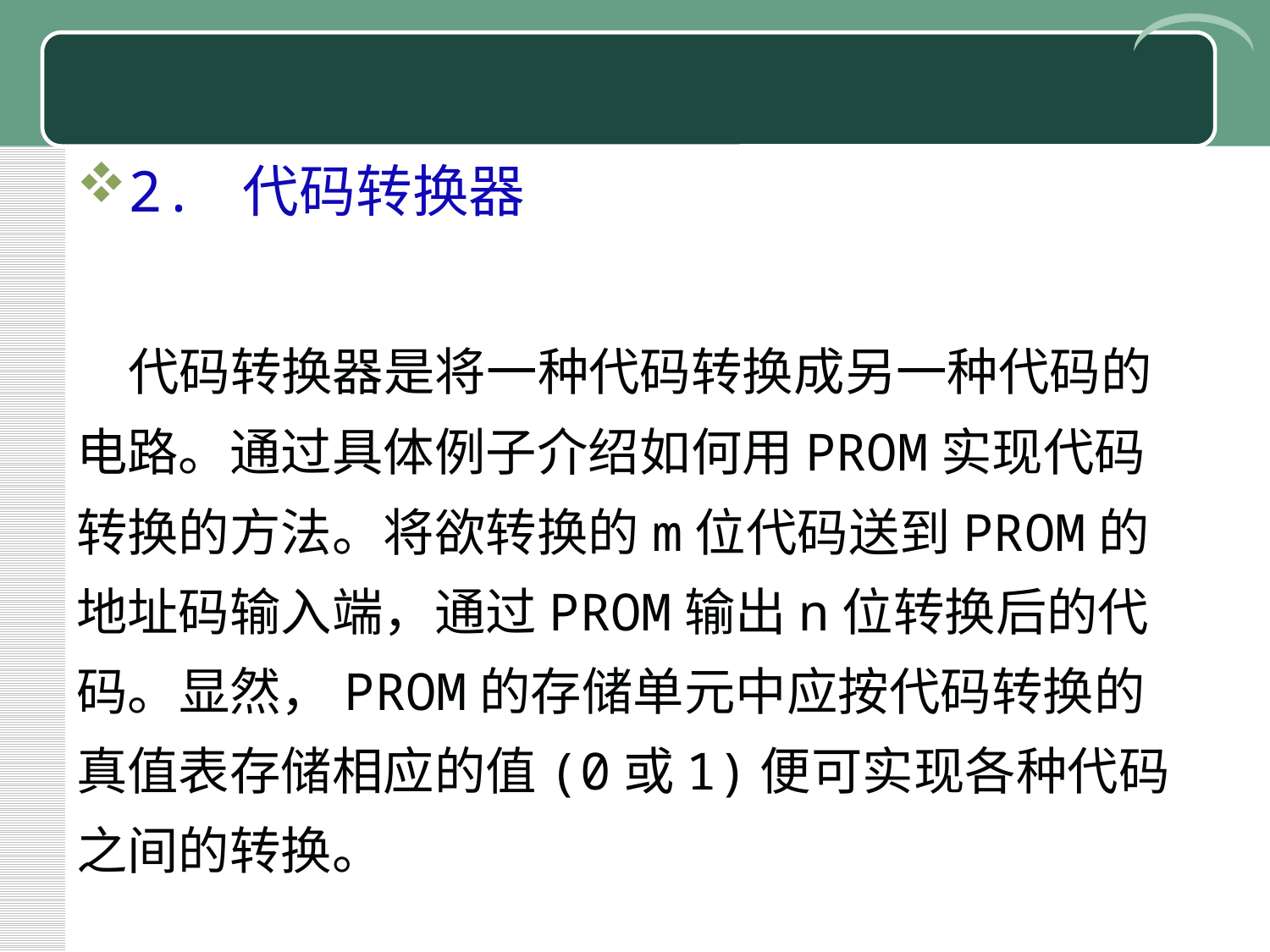

#
2. 代码转换器

   代码转换器是将一种代码转换成另一种代码的电路。通过具体例子介绍如何用PROM实现代码转换的方法。将欲转换的m位代码送到PROM的地址码输入端，通过PROM输出n位转换后的代码。显然，PROM的存储单元中应按代码转换的真值表存储相应的值(0或1)便可实现各种代码之间的转换。